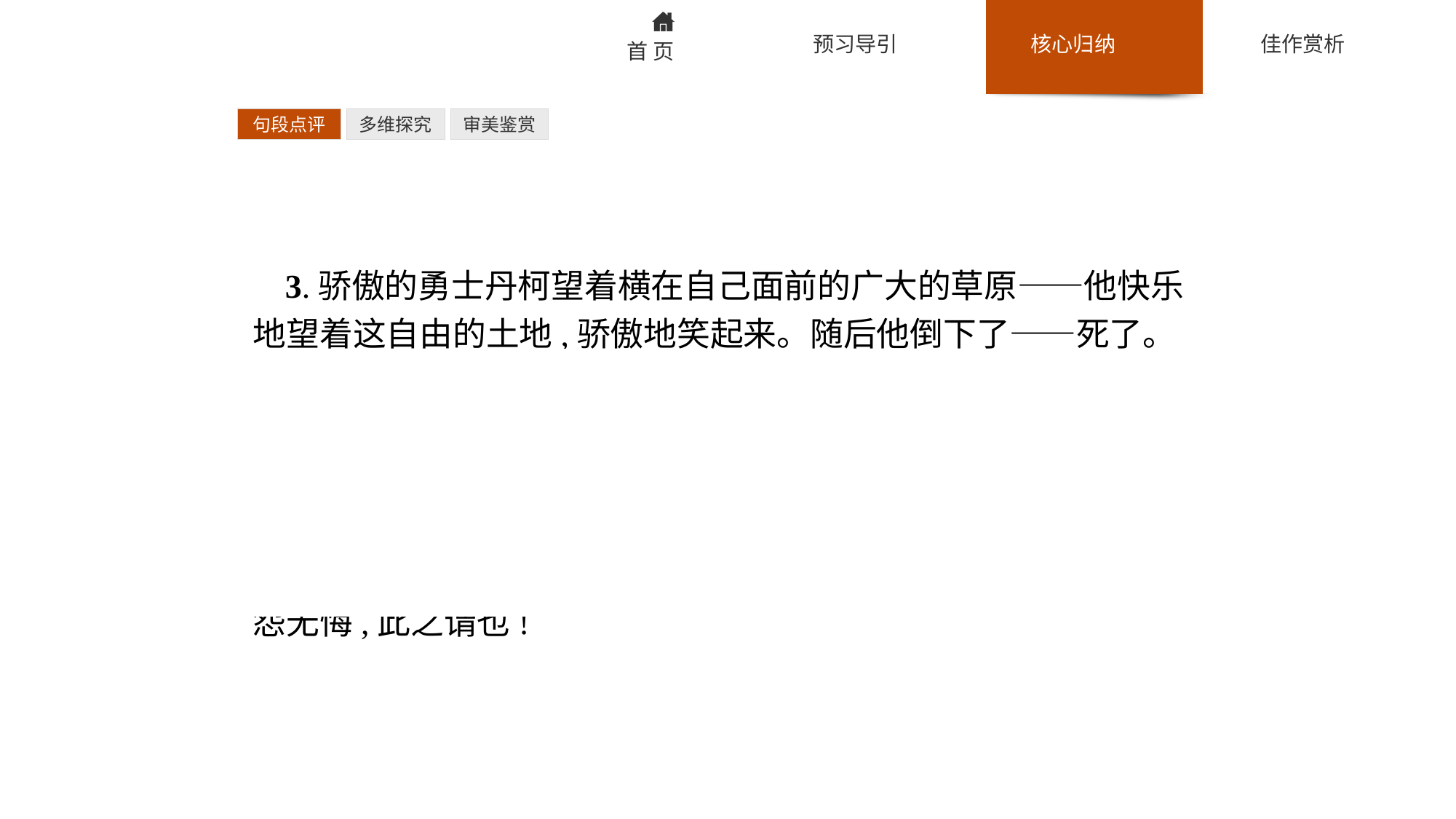

句段点评
多维探究
审美鉴赏
3.骄傲的勇士丹柯望着横在自己面前的广大的草原——他快乐地望着这自由的土地,骄傲地笑起来。随后他倒下了——死了。
点评:“骄傲的勇士”“望着”“快乐地望着”“骄傲地笑起来”,简练而又传神的细节描写,寥寥数语,就将英雄人物的光辉形象勾勒出来,更将英雄人物那崇高的境界和壮美的神韵展现出来。“随后他倒下了——死了”正如印度伟大的诗人泰戈尔所言:“生如夏花之绚烂,死如秋叶之静美。”生的伟大,死得其所;无怨无悔,此之谓也!